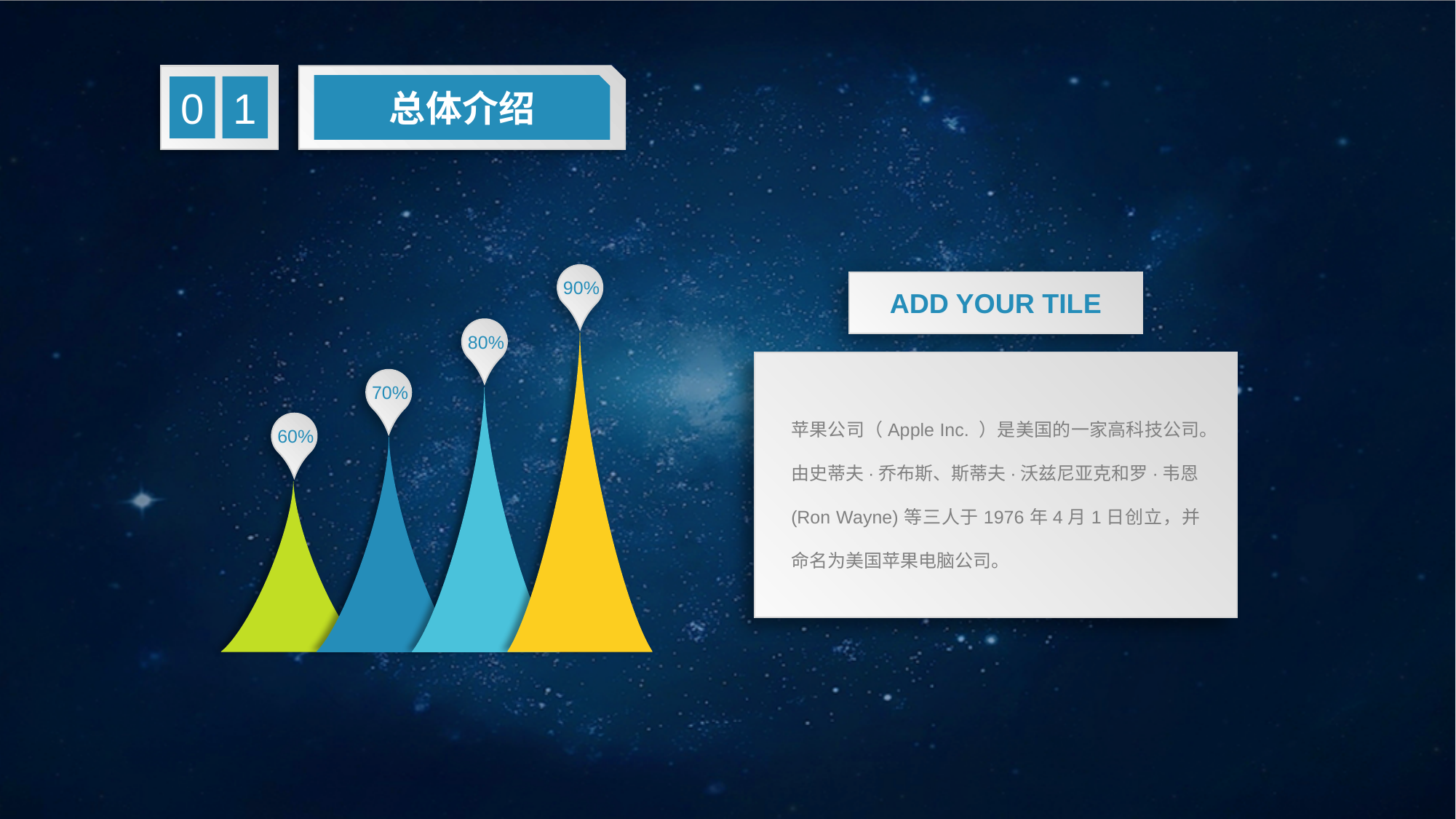

总体介绍

1

0

90%
ADD YOUR TILE

80%

苹果公司（Apple Inc. ）是美国的一家高科技公司。由史蒂夫·乔布斯、斯蒂夫·沃兹尼亚克和罗·韦恩(Ron Wayne)等三人于1976年4月1日创立，并命名为美国苹果电脑公司。

70%

60%